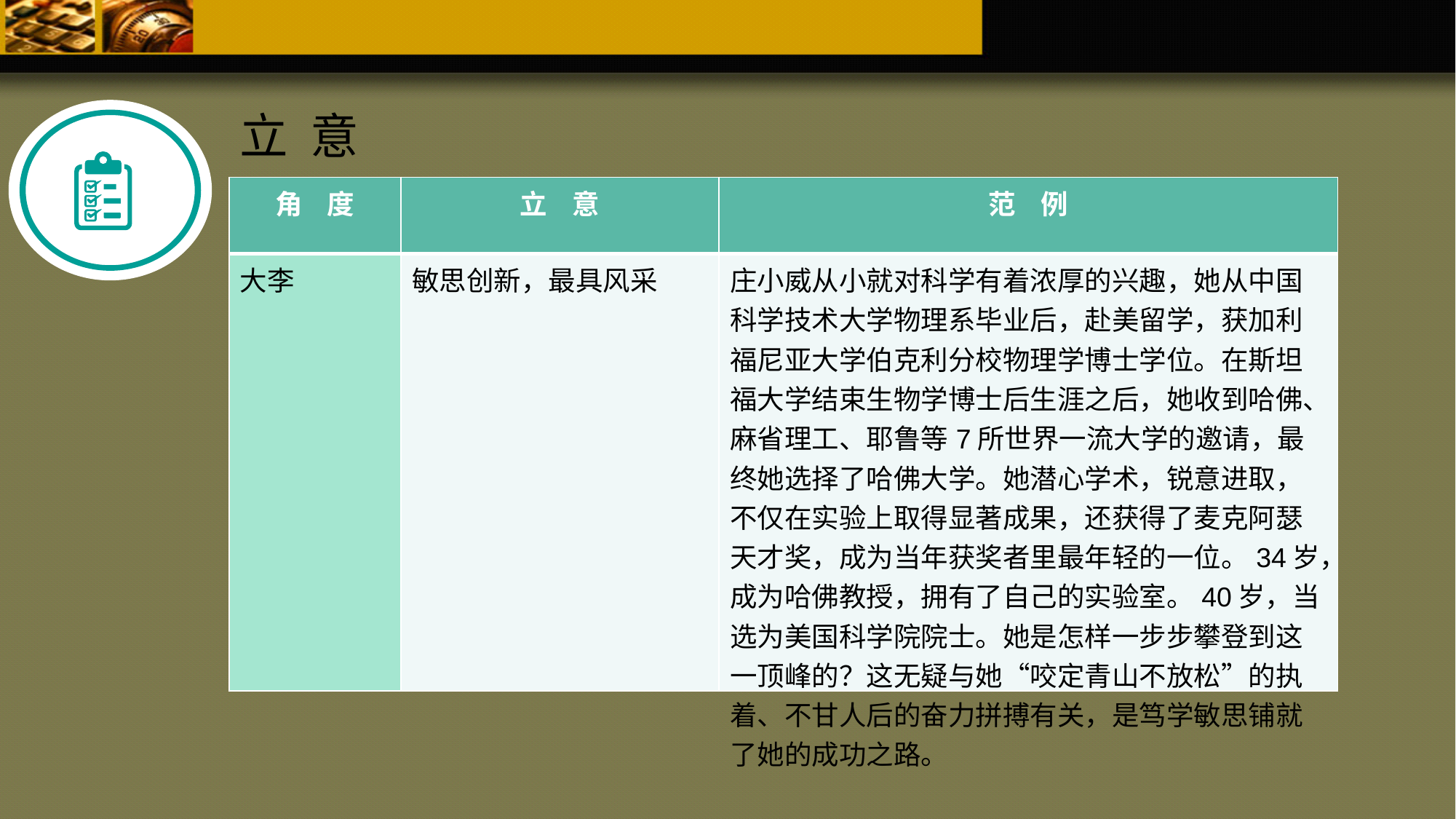

立  意

| 角 度 | 立 意 | 范 例 |
| --- | --- | --- |
| 大李 | 敏思创新，最具风采 | 庄小威从小就对科学有着浓厚的兴趣，她从中国科学技术大学物理系毕业后，赴美留学，获加利福尼亚大学伯克利分校物理学博士学位。在斯坦福大学结束生物学博士后生涯之后，她收到哈佛、麻省理工、耶鲁等7所世界一流大学的邀请，最终她选择了哈佛大学。她潜心学术，锐意进取，不仅在实验上取得显著成果，还获得了麦克阿瑟天才奖，成为当年获奖者里最年轻的一位。34岁，成为哈佛教授，拥有了自己的实验室。40岁，当选为美国科学院院士。她是怎样一步步攀登到这一顶峰的？这无疑与她“咬定青山不放松”的执着、不甘人后的奋力拼搏有关，是笃学敏思铺就了她的成功之路。 |